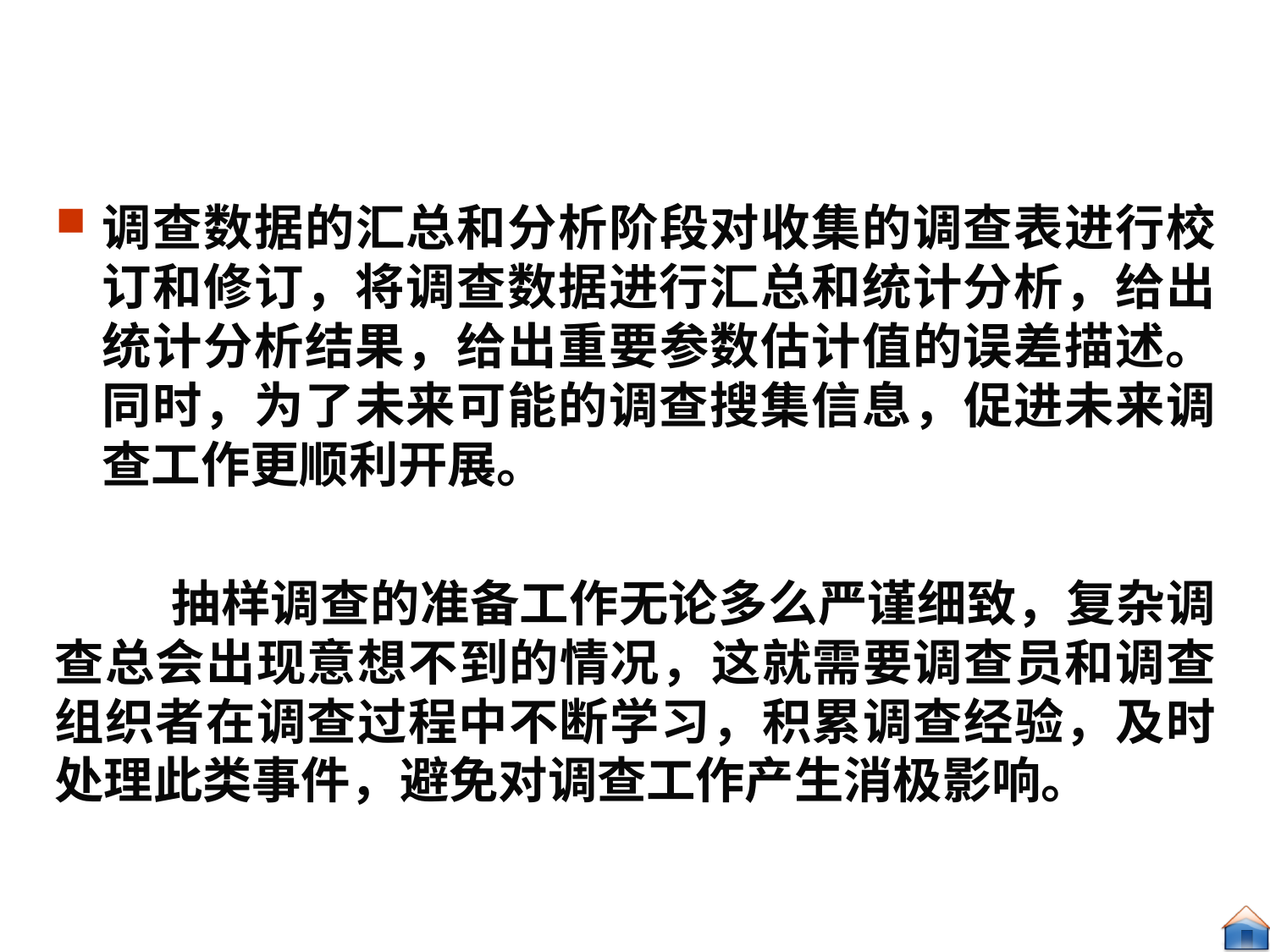

#
调查数据的汇总和分析阶段对收集的调查表进行校订和修订，将调查数据进行汇总和统计分析，给出统计分析结果，给出重要参数估计值的误差描述。同时，为了未来可能的调查搜集信息，促进未来调查工作更顺利开展。

         抽样调查的准备工作无论多么严谨细致，复杂调查总会出现意想不到的情况，这就需要调查员和调查组织者在调查过程中不断学习，积累调查经验，及时处理此类事件，避免对调查工作产生消极影响。